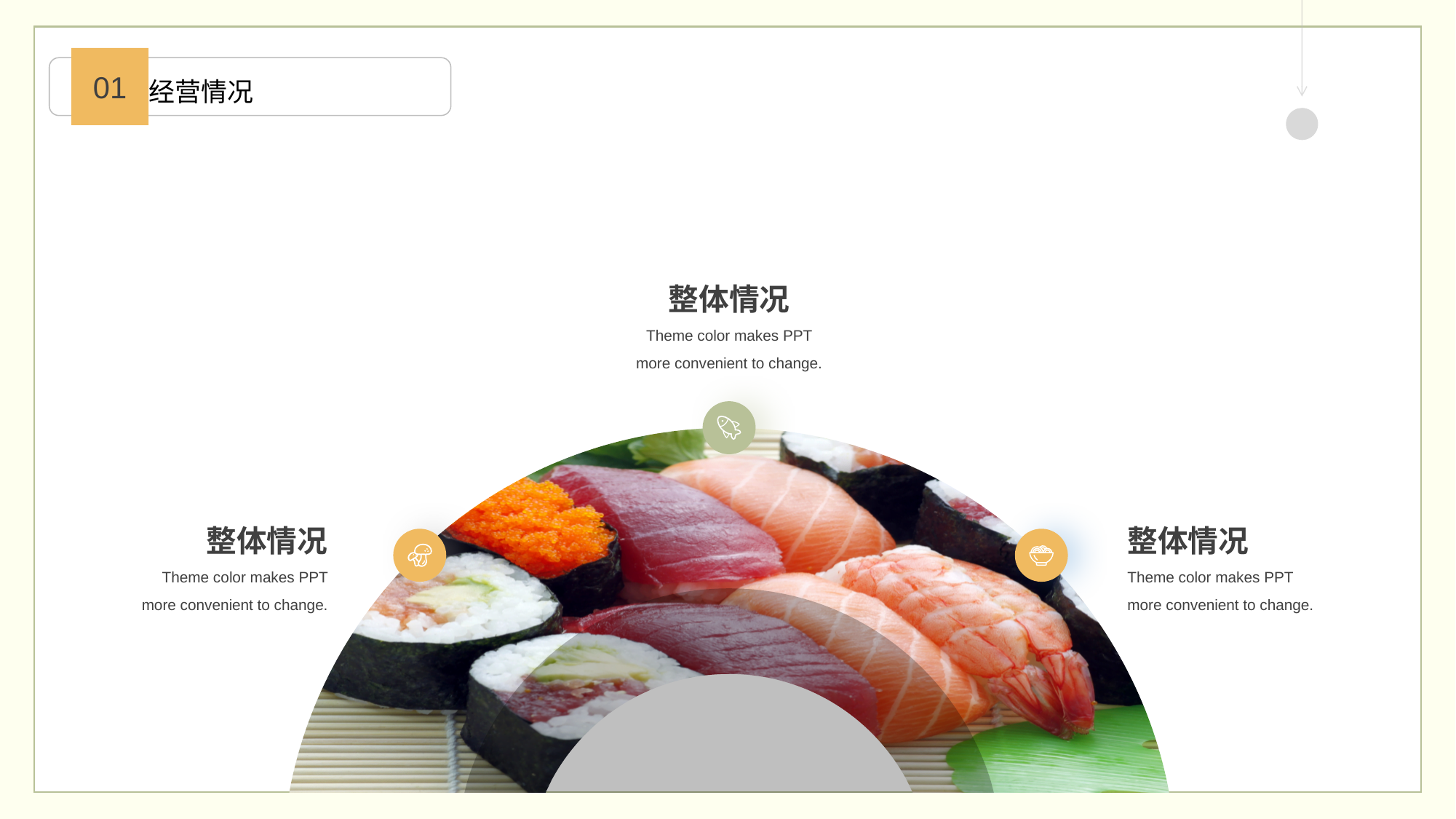

整体情况
Theme color makes PPT more convenient to change.

整体情况
Theme color makes PPT more convenient to change.
整体情况
Theme color makes PPT more convenient to change.

01
              经营情况